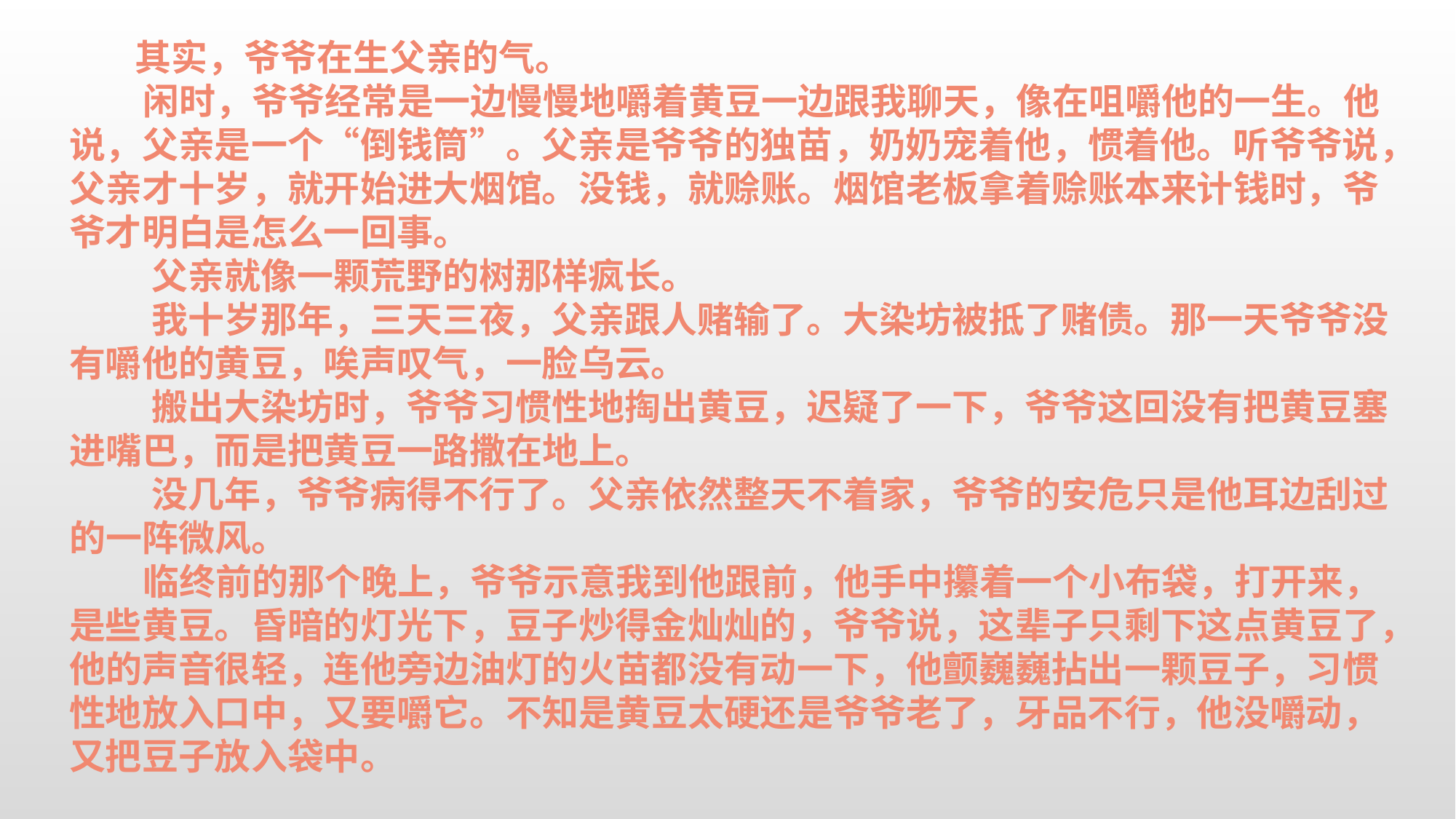

其实，爷爷在生父亲的气。
        闲时，爷爷经常是一边慢慢地嚼着黄豆一边跟我聊天，像在咀嚼他的一生。他说，父亲是一个“倒钱筒”。父亲是爷爷的独苗，奶奶宠着他，惯着他。听爷爷说，父亲才十岁，就开始进大烟馆。没钱，就赊账。烟馆老板拿着赊账本来计钱时，爷爷才明白是怎么一回事。
         父亲就像一颗荒野的树那样疯长。
         我十岁那年，三天三夜，父亲跟人赌输了。大染坊被抵了赌债。那一天爷爷没有嚼他的黄豆，唉声叹气，一脸乌云。
         搬出大染坊时，爷爷习惯性地掏出黄豆，迟疑了一下，爷爷这回没有把黄豆塞进嘴巴，而是把黄豆一路撒在地上。
         没几年，爷爷病得不行了。父亲依然整天不着家，爷爷的安危只是他耳边刮过的一阵微风。
        临终前的那个晚上，爷爷示意我到他跟前，他手中攥着一个小布袋，打开来，是些黄豆。昏暗的灯光下，豆子炒得金灿灿的，爷爷说，这辈子只剩下这点黄豆了，他的声音很轻，连他旁边油灯的火苗都没有动一下，他颤巍巍拈出一颗豆子，习惯性地放入口中，又要嚼它。不知是黄豆太硬还是爷爷老了，牙品不行，他没嚼动，又把豆子放入袋中。